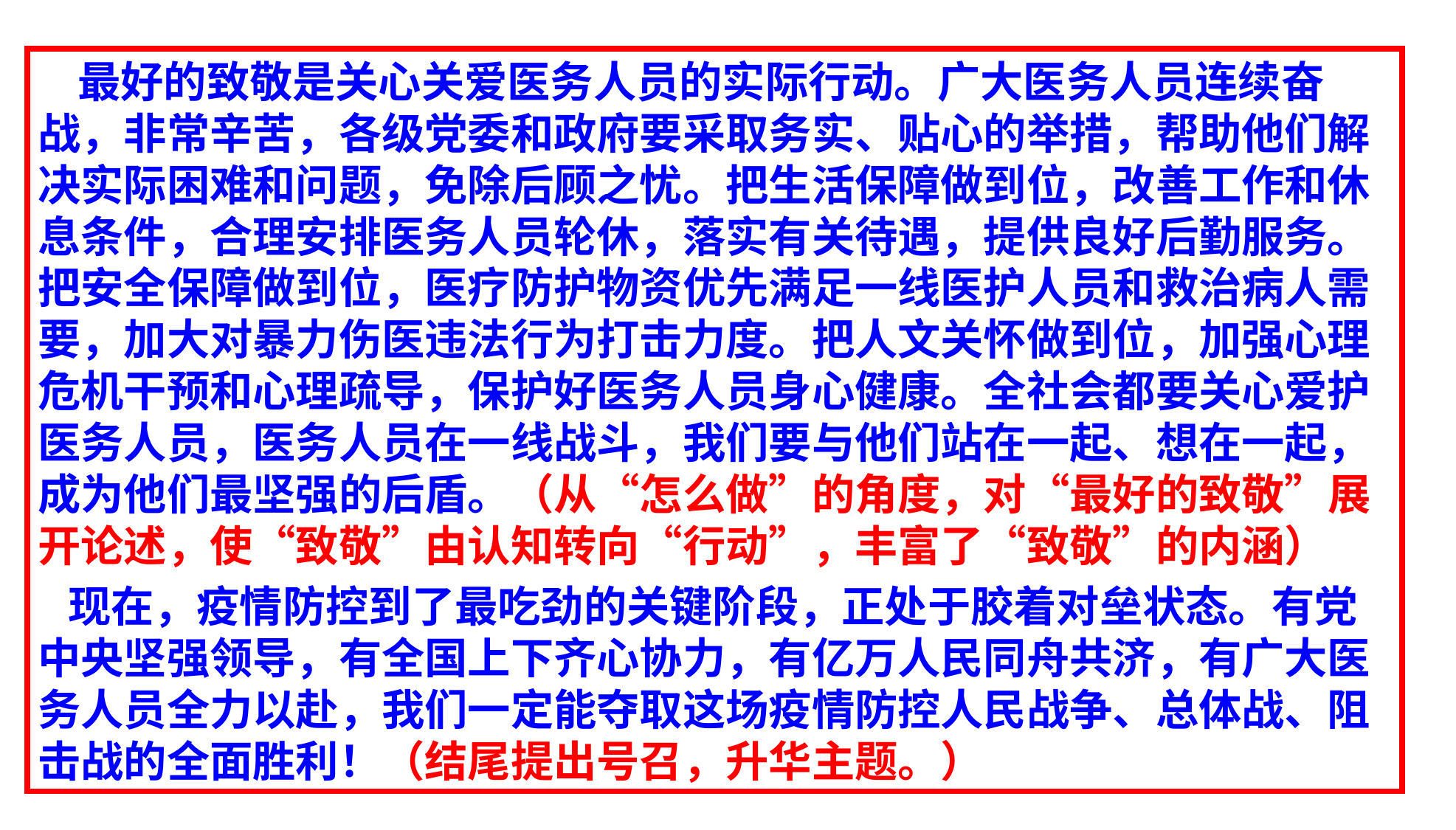

最好的致敬是关心关爱医务人员的实际行动。广大医务人员连续奋战，非常辛苦，各级党委和政府要采取务实、贴心的举措，帮助他们解决实际困难和问题，免除后顾之忧。把生活保障做到位，改善工作和休息条件，合理安排医务人员轮休，落实有关待遇，提供良好后勤服务。把安全保障做到位，医疗防护物资优先满足一线医护人员和救治病人需要，加大对暴力伤医违法行为打击力度。把人文关怀做到位，加强心理危机干预和心理疏导，保护好医务人员身心健康。全社会都要关心爱护医务人员，医务人员在一线战斗，我们要与他们站在一起、想在一起，成为他们最坚强的后盾。（从“怎么做”的角度，对“最好的致敬”展开论述，使“致敬”由认知转向“行动”，丰富了“致敬”的内涵）
  现在，疫情防控到了最吃劲的关键阶段，正处于胶着对垒状态。有党中央坚强领导，有全国上下齐心协力，有亿万人民同舟共济，有广大医务人员全力以赴，我们一定能夺取这场疫情防控人民战争、总体战、阻击战的全面胜利！（结尾提出号召，升华主题。）